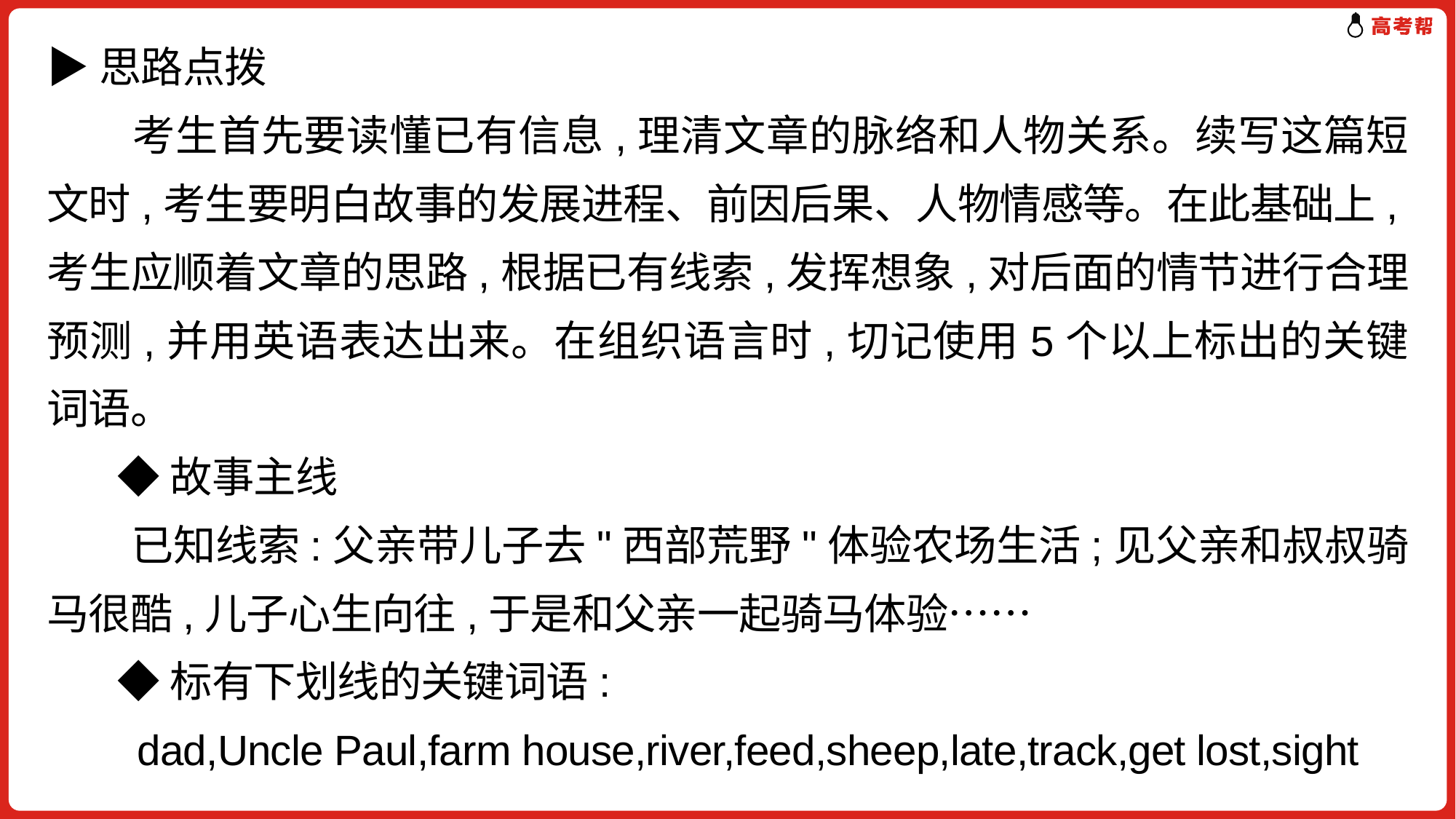

▶思路点拨
　　考生首先要读懂已有信息,理清文章的脉络和人物关系。续写这篇短文时,考生要明白故事的发展进程、前因后果、人物情感等。在此基础上,考生应顺着文章的思路,根据已有线索,发挥想象,对后面的情节进行合理预测,并用英语表达出来。在组织语言时,切记使用5个以上标出的关键词语。
        ◆故事主线
　　已知线索:父亲带儿子去"西部荒野"体验农场生活;见父亲和叔叔骑马很酷,儿子心生向往,于是和父亲一起骑马体验……
        ◆标有下划线的关键词语:
        dad,Uncle Paul,farm house,river,feed,sheep,late,track,get lost,sight